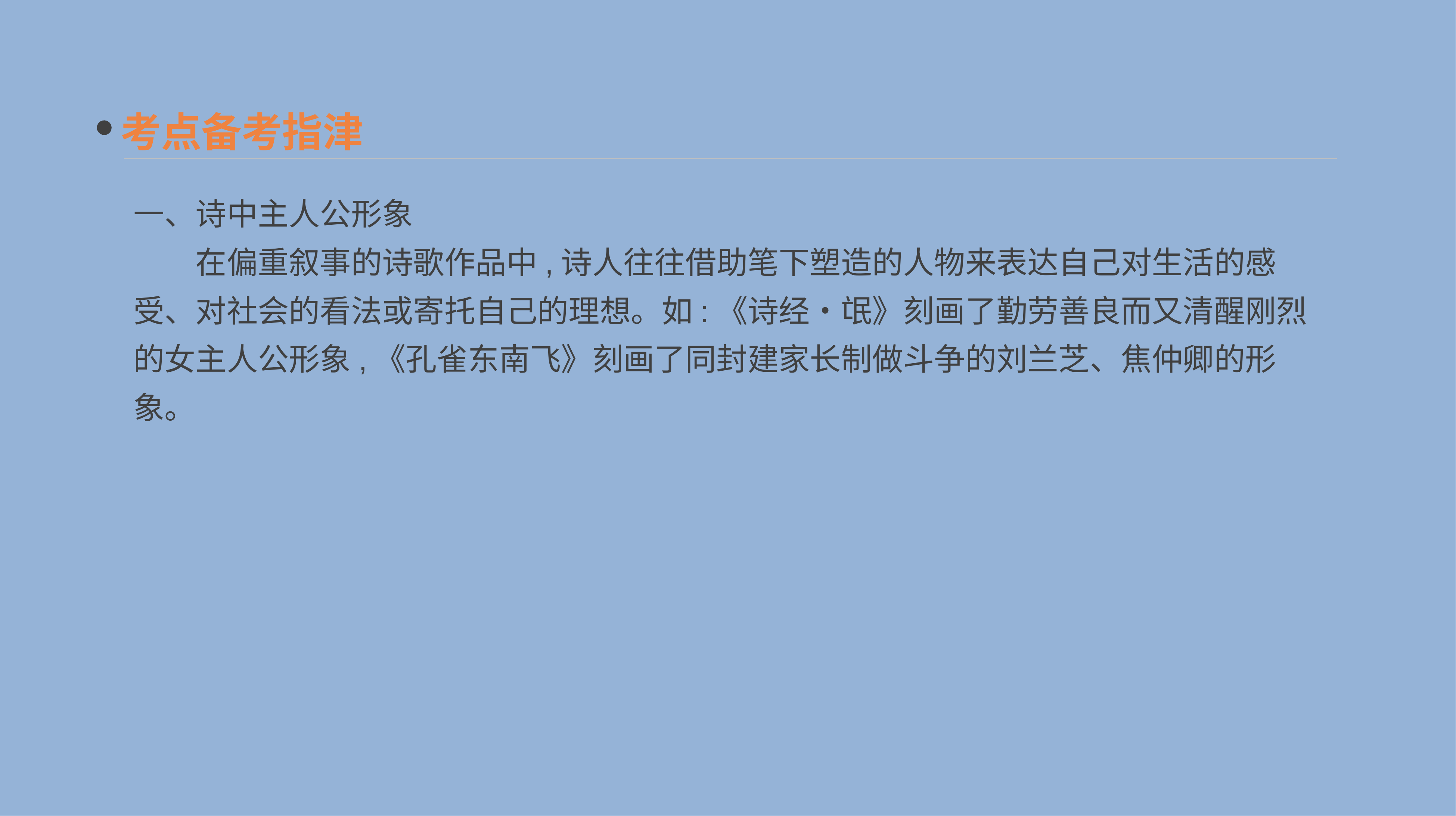

考点备考指津

一、诗中主人公形象
　　在偏重叙事的诗歌作品中,诗人往往借助笔下塑造的人物来表达自己对生活的感受、对社会的看法或寄托自己的理想。如:《诗经•氓》刻画了勤劳善良而又清醒刚烈的女主人公形象,《孔雀东南飞》刻画了同封建家长制做斗争的刘兰芝、焦仲卿的形象。